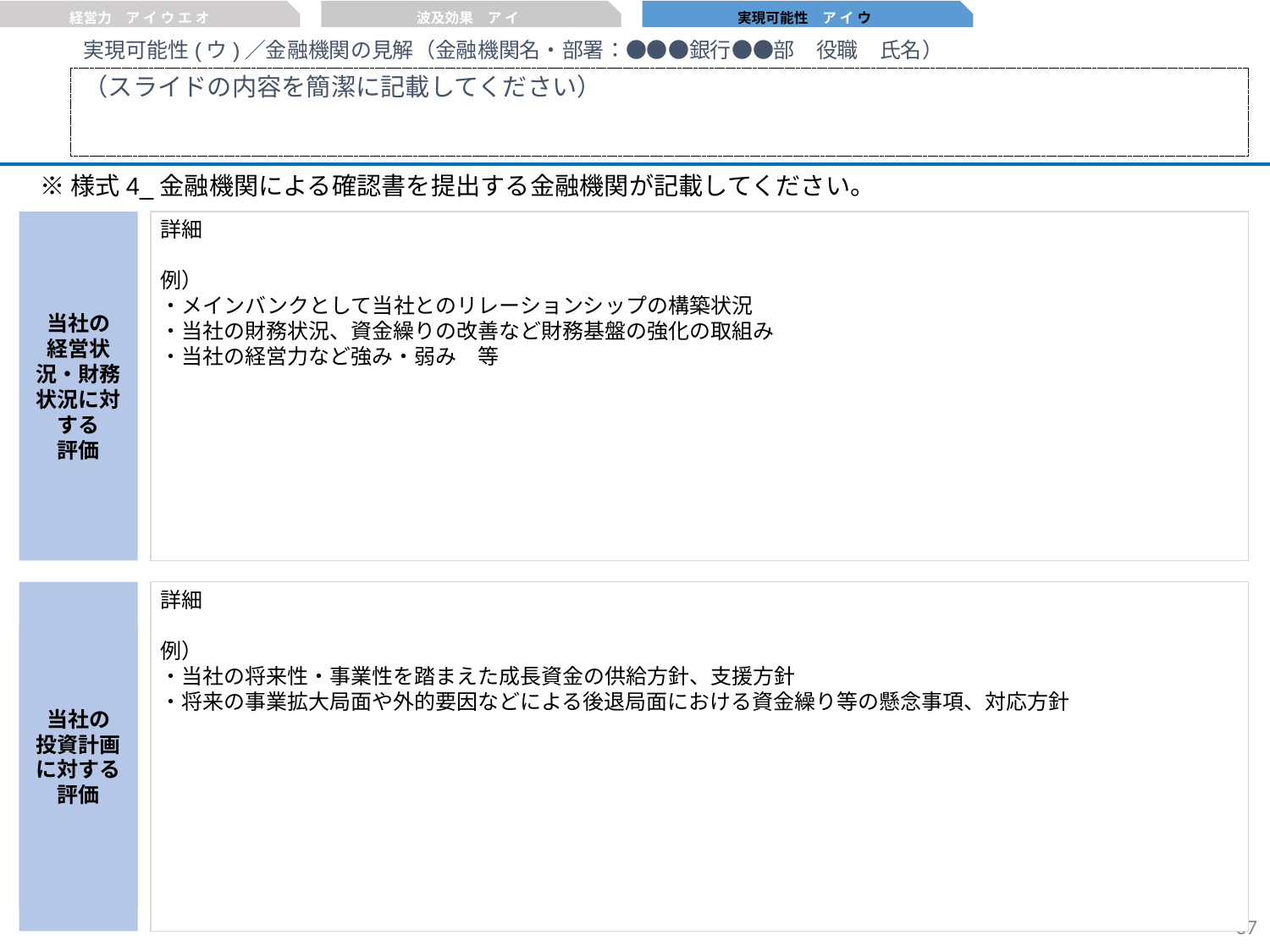

経営力　ア イ ウ エ オ
波及効果　ア イ
実現可能性　ア イ ウ
実現可能性(ウ)／金融機関の見解（金融機関名・部署：●●●銀行●●部　役職　氏名）
（スライドの内容を簡潔に記載してください）
※様式4_金融機関による確認書を提出する金融機関が記載してください。
当社の
経営状況・財務状況に対する
評価
詳細

例）
・メインバンクとして当社とのリレーションシップの構築状況
・当社の財務状況、資金繰りの改善など財務基盤の強化の取組み
・当社の経営力など強み・弱み　等
当社の
投資計画に対する
評価
詳細

例）
・当社の将来性・事業性を踏まえた成長資金の供給方針、支援方針
・将来の事業拡大局面や外的要因などによる後退局面における資金繰り等の懸念事項、対応方針
投資計画に対する見解
37